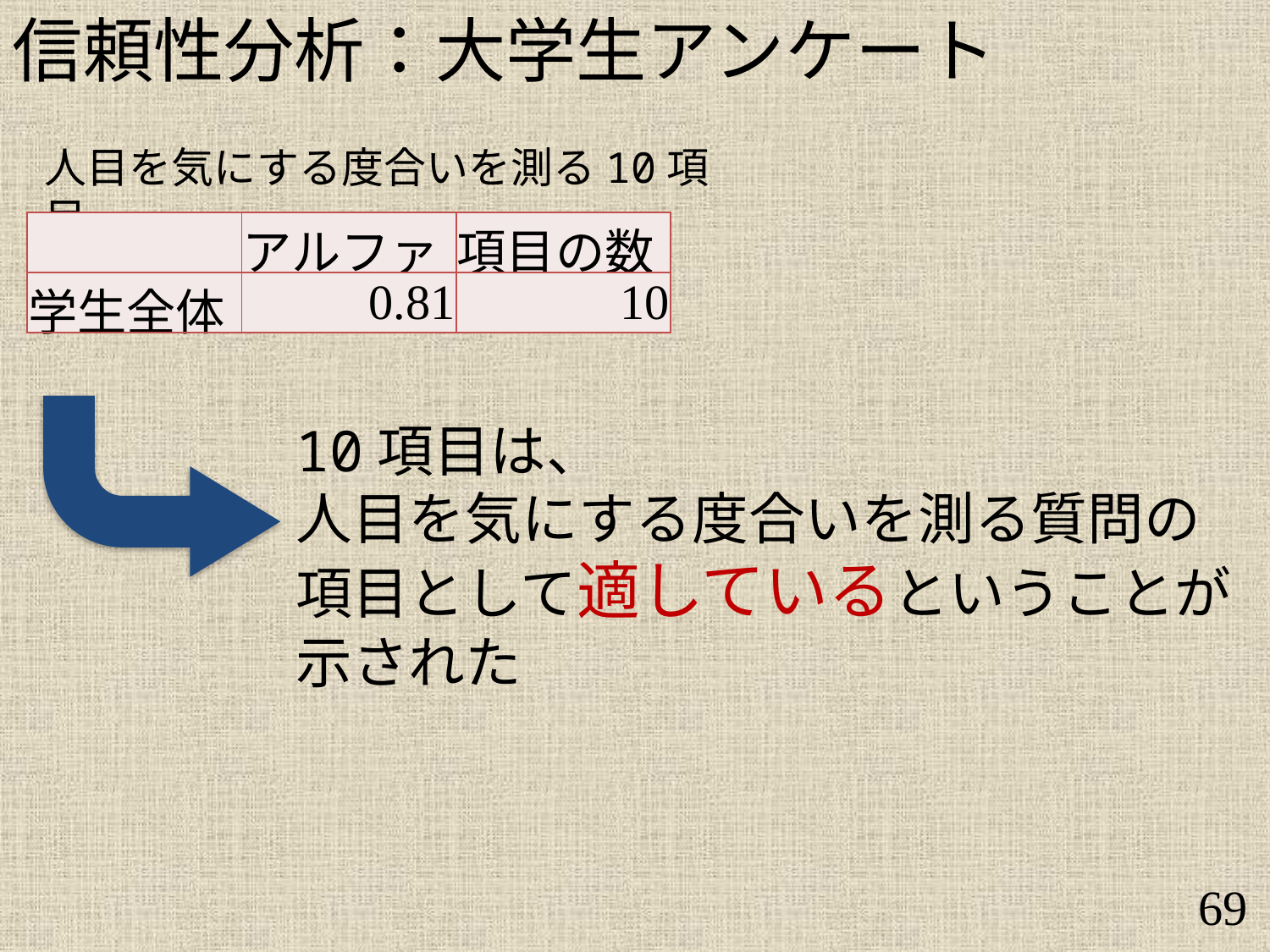

信頼性分析：大学生アンケート
人目を気にする度合いを測る10項目
|  | アルファ | 項目の数 |
| --- | --- | --- |
| 学生全体 | 0.81 | 10 |

10項目は、
人目を気にする度合いを測る質問の
項目として適しているということが
示された
69